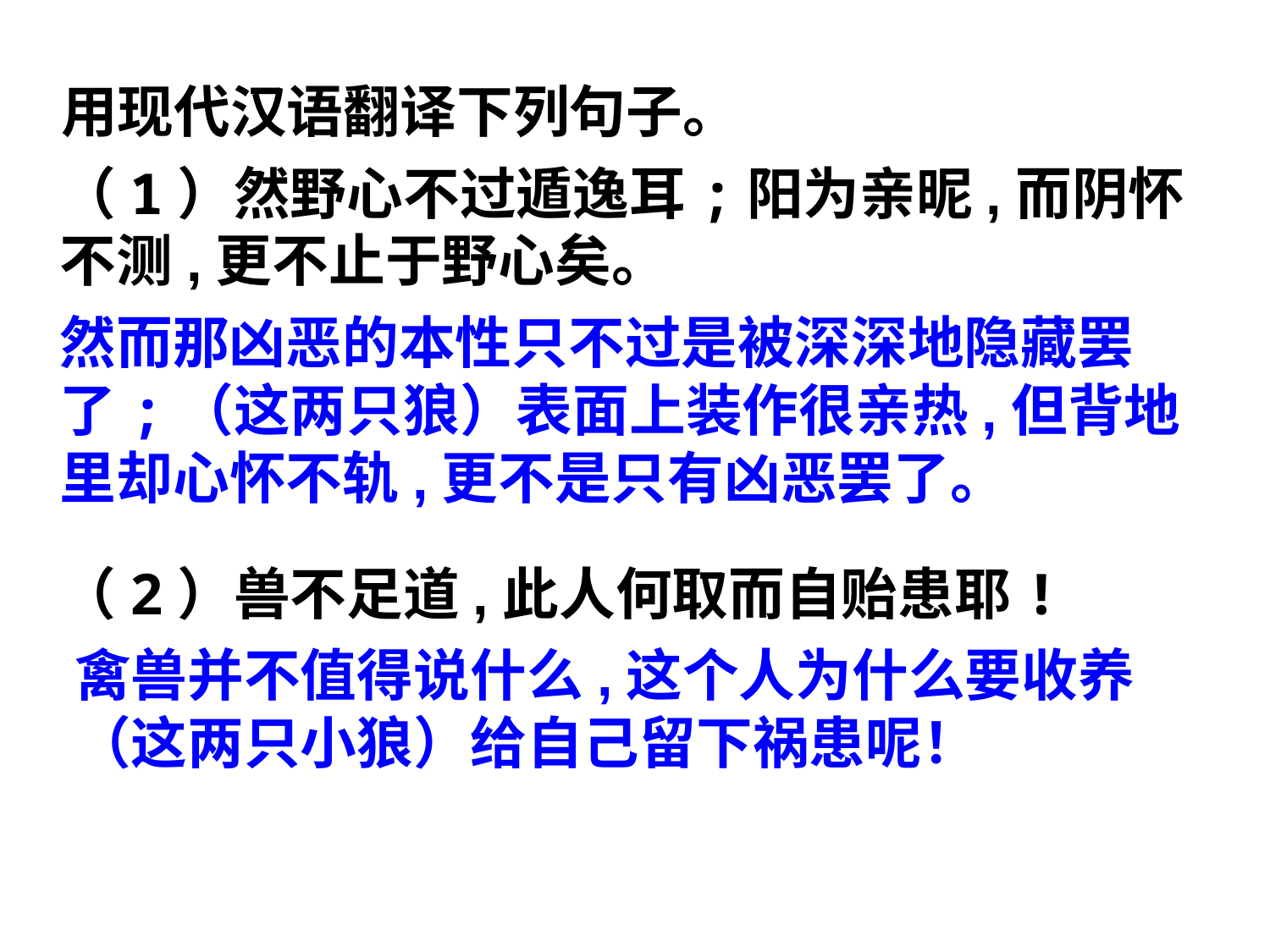

用现代汉语翻译下列句子。
（1）然野心不过遁逸耳;阳为亲昵,而阴怀不测,更不止于野心矣。
然而那凶恶的本性只不过是被深深地隐藏罢了;（这两只狼）表面上装作很亲热,但背地里却心怀不轨,更不是只有凶恶罢了。
（2）兽不足道,此人何取而自贻患耶!
禽兽并不值得说什么,这个人为什么要收养（这两只小狼）给自己留下祸患呢！